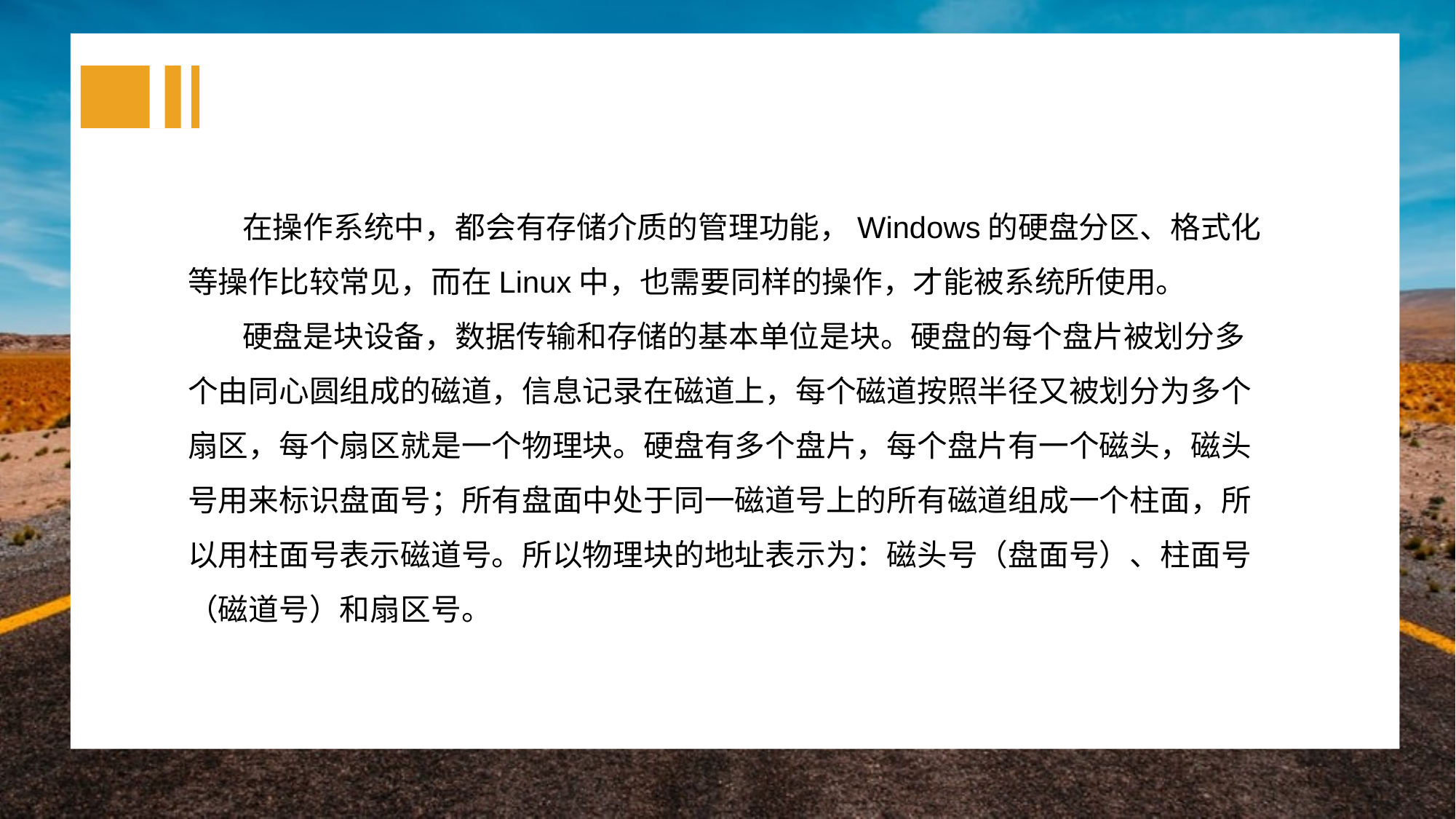

在操作系统中，都会有存储介质的管理功能，Windows的硬盘分区、格式化等操作比较常见，而在Linux中，也需要同样的操作，才能被系统所使用。
硬盘是块设备，数据传输和存储的基本单位是块。硬盘的每个盘片被划分多个由同心圆组成的磁道，信息记录在磁道上，每个磁道按照半径又被划分为多个扇区，每个扇区就是一个物理块。硬盘有多个盘片，每个盘片有一个磁头，磁头号用来标识盘面号；所有盘面中处于同一磁道号上的所有磁道组成一个柱面，所以用柱面号表示磁道号。所以物理块的地址表示为：磁头号（盘面号）、柱面号（磁道号）和扇区号。